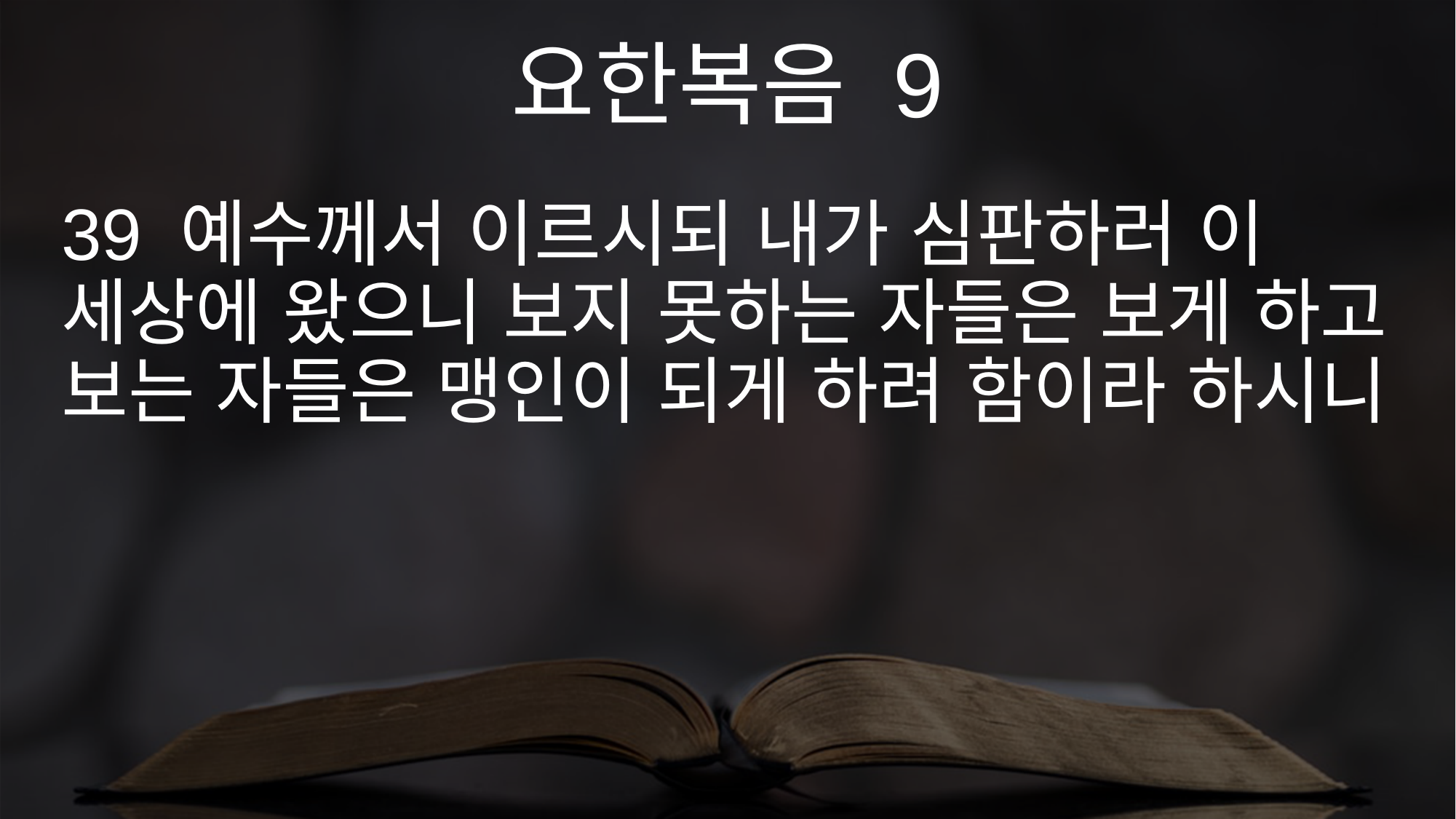

요한복음 9
39 예수께서 이르시되 내가 심판하러 이 세상에 왔으니 보지 못하는 자들은 보게 하고 보는 자들은 맹인이 되게 하려 함이라 하시니